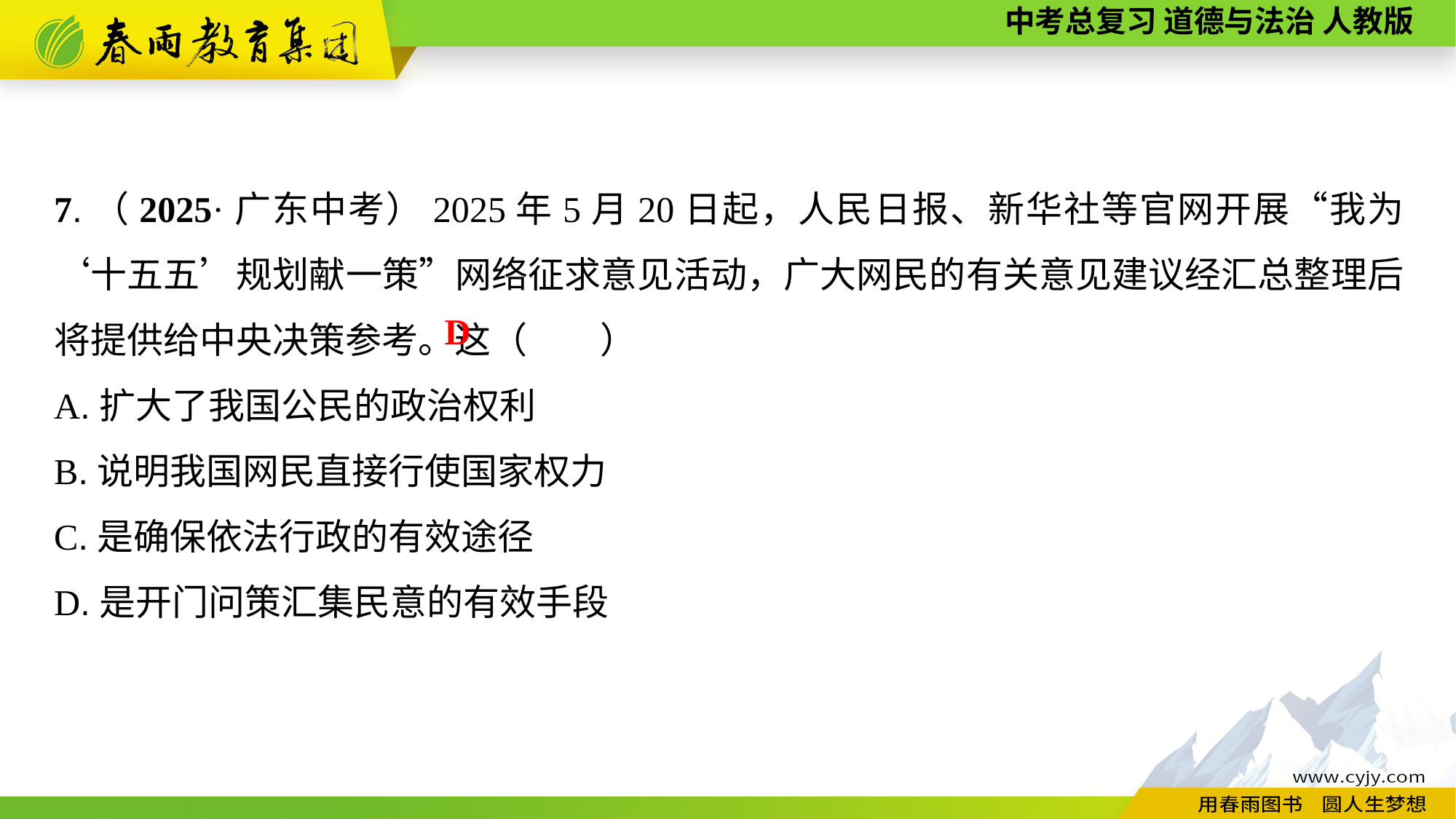

7.（2025·广东中考）2025年5月20日起，人民日报、新华社等官网开展“我为‘十五五’规划献一策”网络征求意见活动，广大网民的有关意见建议经汇总整理后将提供给中央决策参考。这（　　）
A.扩大了我国公民的政治权利
B.说明我国网民直接行使国家权力
C.是确保依法行政的有效途径
D.是开门问策汇集民意的有效手段
D